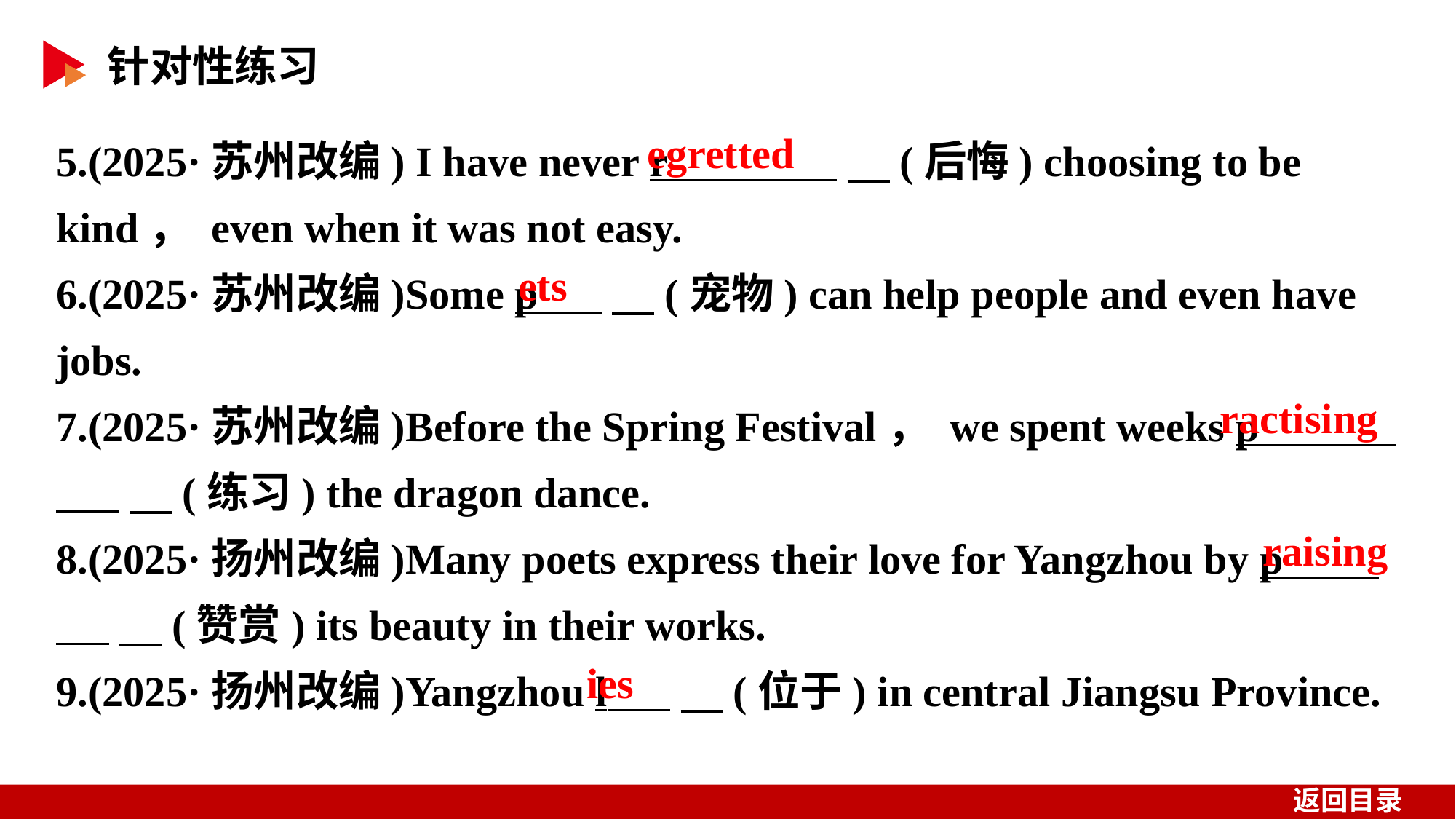

5.(2025·苏州改编) I have never r                　(后悔) choosing to be kind， even when it was not easy.
6.(2025·苏州改编)Some p      　(宠物) can help people and even have jobs.
7.(2025·苏州改编)Before the Spring Festival， we spent weeks p              _    　(练习) the dragon dance.
8.(2025·扬州改编)Many poets express their love for Yangzhou by p          _   　(赞赏) its beauty in their works.
9.(2025·扬州改编)Yangzhou l      　(位于) in central Jiangsu Province.
egretted
ets
ractising
raising
ies